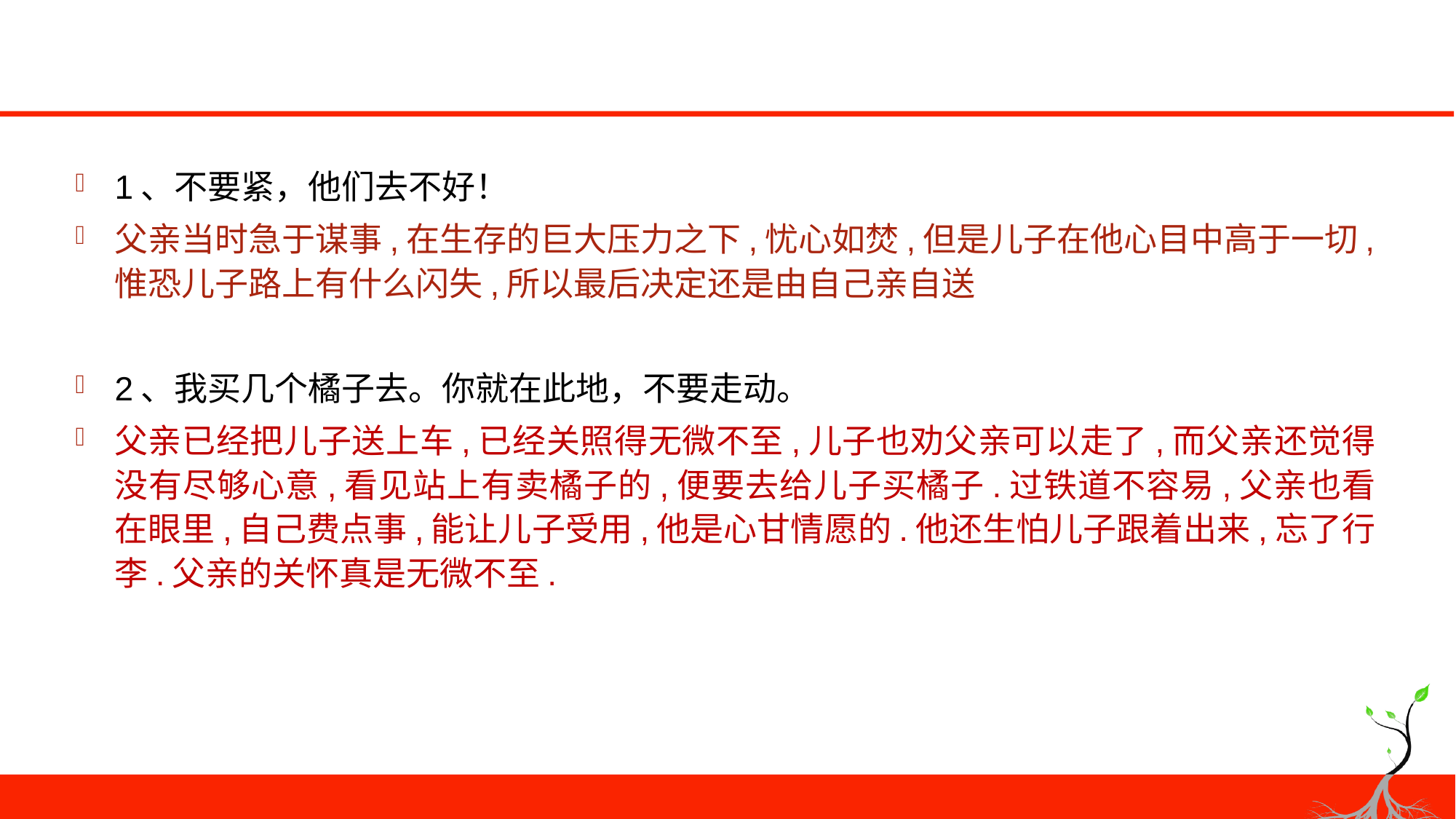

#
1、不要紧，他们去不好！
父亲当时急于谋事,在生存的巨大压力之下,忧心如焚,但是儿子在他心目中高于一切,惟恐儿子路上有什么闪失,所以最后决定还是由自己亲自送

2、我买几个橘子去。你就在此地，不要走动。
父亲已经把儿子送上车,已经关照得无微不至,儿子也劝父亲可以走了,而父亲还觉得没有尽够心意,看见站上有卖橘子的,便要去给儿子买橘子.过铁道不容易,父亲也看在眼里,自己费点事,能让儿子受用,他是心甘情愿的.他还生怕儿子跟着出来,忘了行李.父亲的关怀真是无微不至.